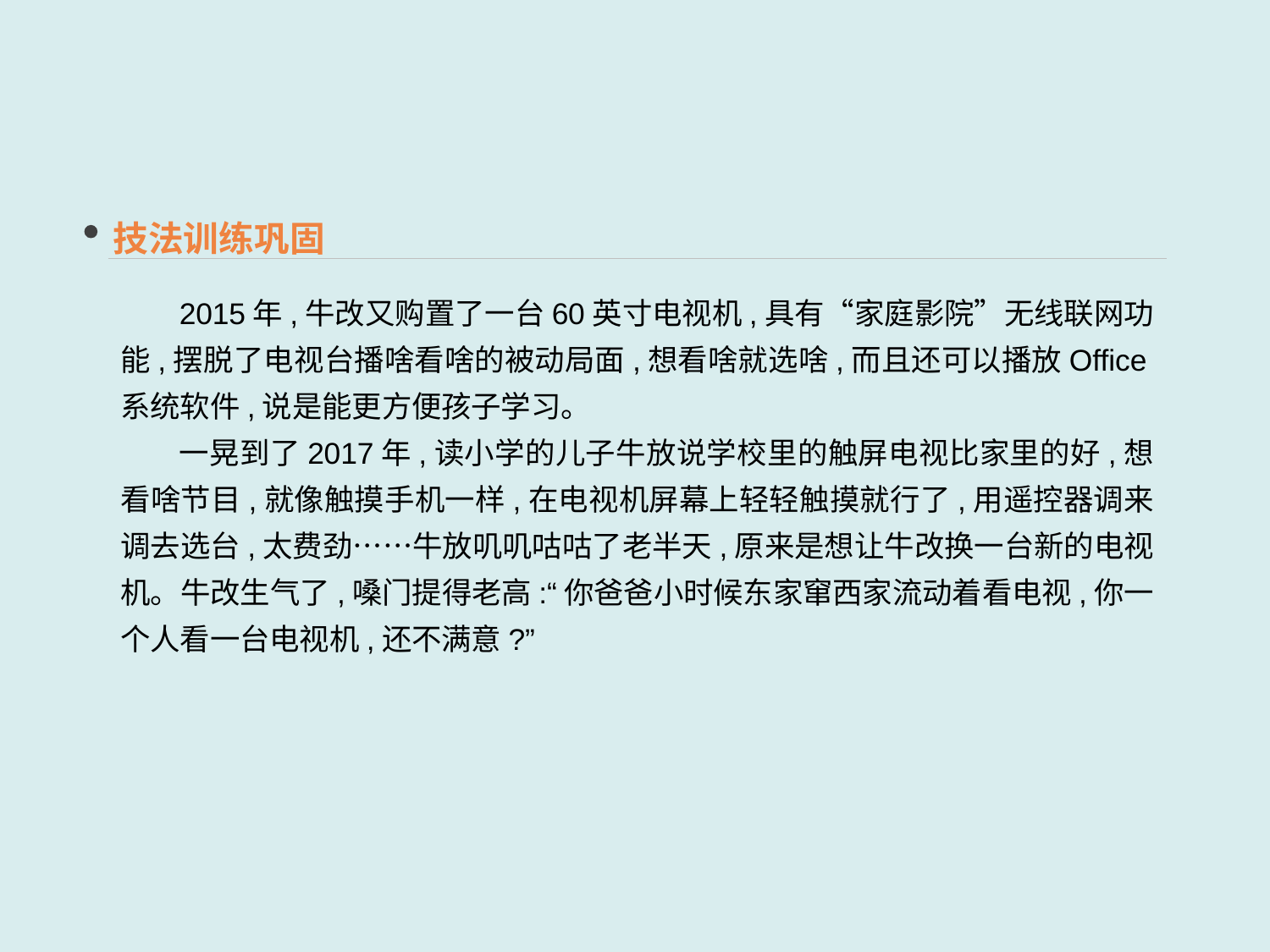

技法训练巩固

       2015年,牛改又购置了一台60英寸电视机,具有“家庭影院”无线联网功能,摆脱了电视台播啥看啥的被动局面,想看啥就选啥,而且还可以播放Office系统软件,说是能更方便孩子学习。
       一晃到了2017年,读小学的儿子牛放说学校里的触屏电视比家里的好,想看啥节目,就像触摸手机一样,在电视机屏幕上轻轻触摸就行了,用遥控器调来调去选台,太费劲……牛放叽叽咕咕了老半天,原来是想让牛改换一台新的电视机。牛改生气了,嗓门提得老高:“你爸爸小时候东家窜西家流动着看电视,你一个人看一台电视机,还不满意?”